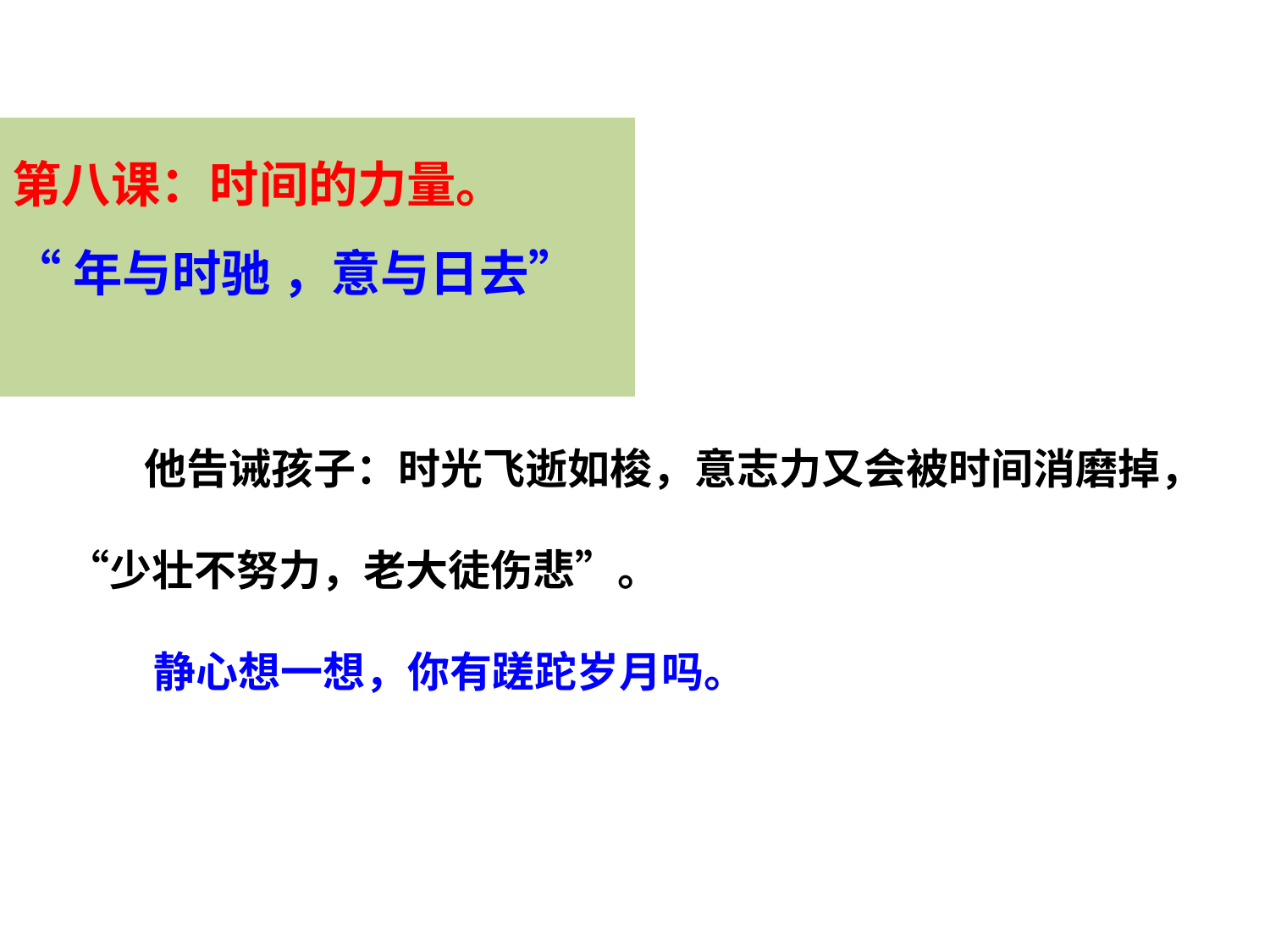

第八课：时间的力量。
“年与时驰 ，意与日去”
       他告诫孩子：时光飞逝如梭，意志力又会被时间消磨掉，“少壮不努力，老大徒伤悲”。
        静心想一想，你有蹉跎岁月吗。